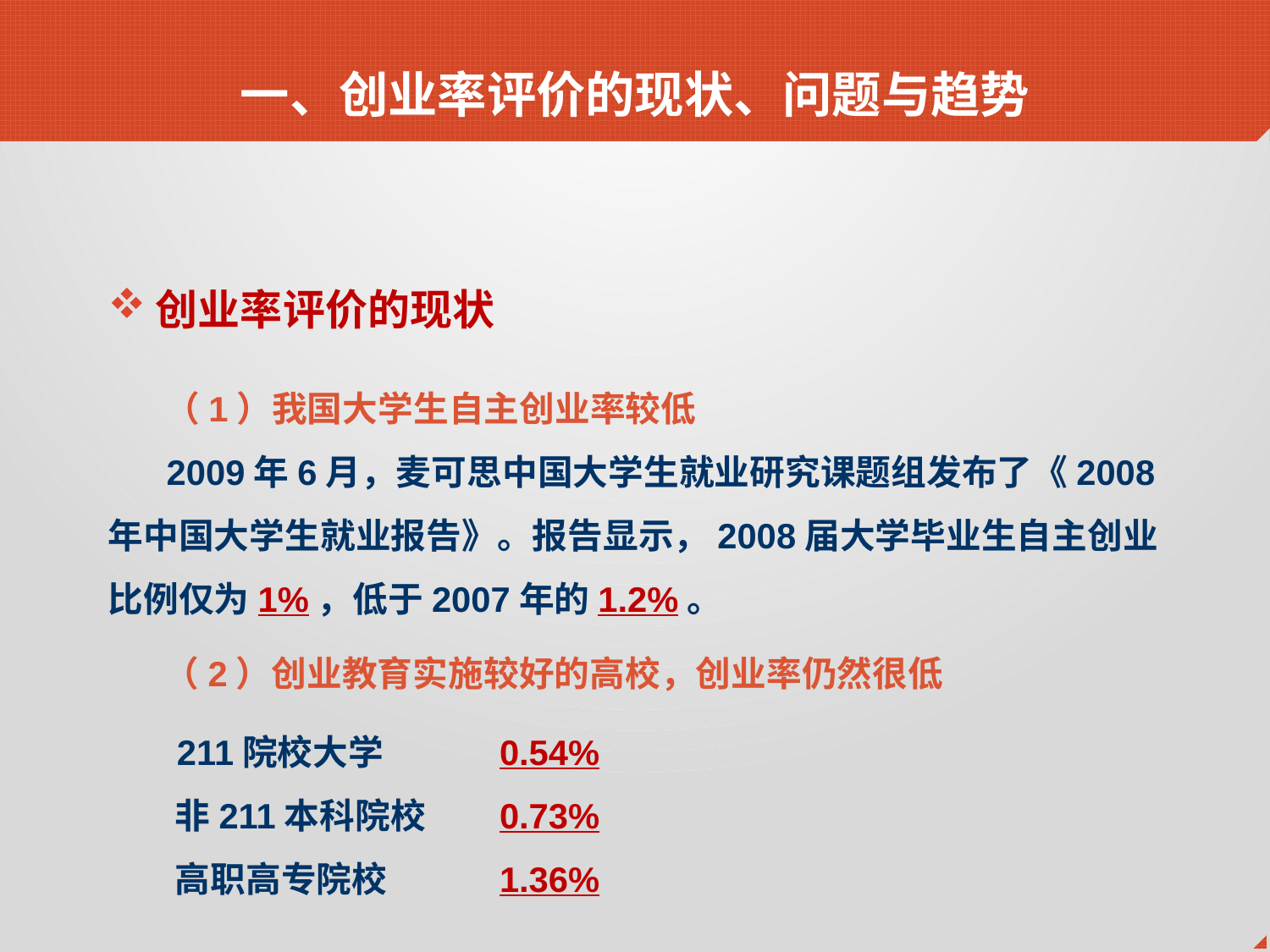

一、创业率评价的现状、问题与趋势
创业率评价的现状
      （1）我国大学生自主创业率较低
      2009年6月，麦可思中国大学生就业研究课题组发布了《2008年中国大学生就业报告》。报告显示，2008届大学毕业生自主创业比例仅为1%，低于2007年的1.2%。

（2）创业教育实施较好的高校，创业率仍然很低
      211院校大学	0.54%
      非211本科院校	0.73%
      高职高专院校	1.36%